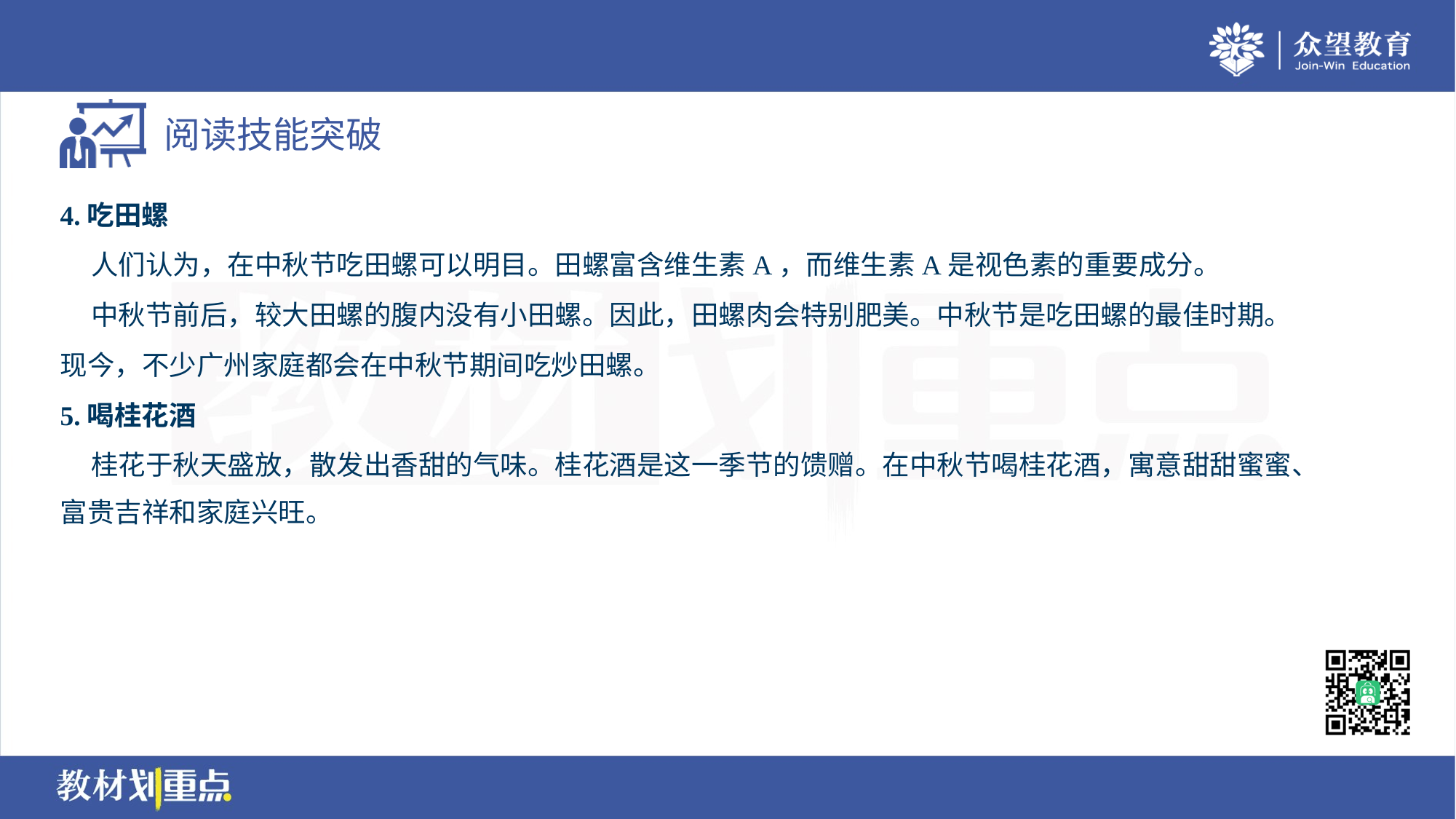

4.吃田螺
    人们认为，在中秋节吃田螺可以明目。田螺富含维生素A，而维生素A是视色素的重要成分。
    中秋节前后，较大田螺的腹内没有小田螺。因此，田螺肉会特别肥美。中秋节是吃田螺的最佳时期。
现今，不少广州家庭都会在中秋节期间吃炒田螺。
5.喝桂花酒
    桂花于秋天盛放，散发出香甜的气味。桂花酒是这一季节的馈赠。在中秋节喝桂花酒，寓意甜甜蜜蜜、
富贵吉祥和家庭兴旺。